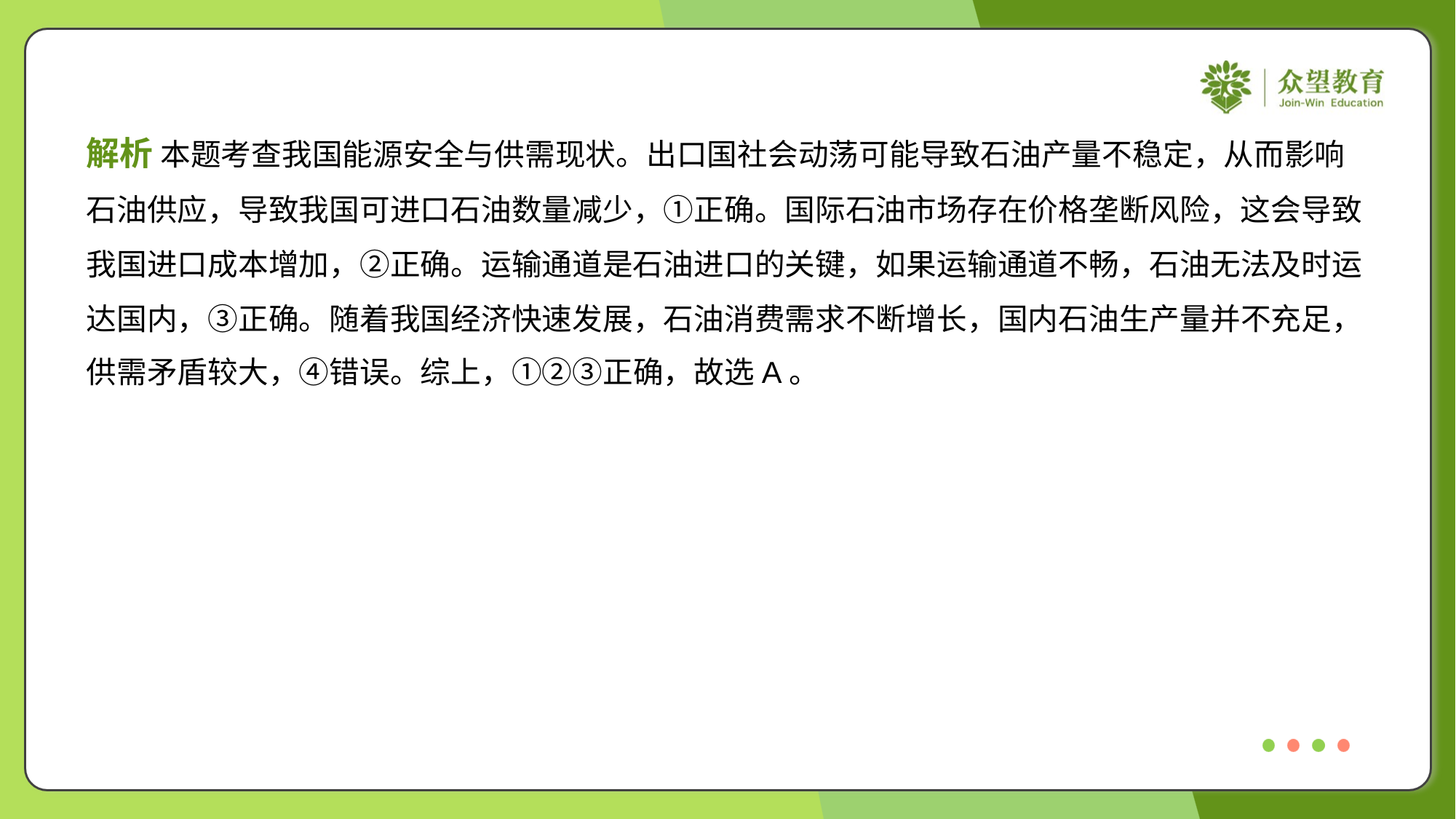

解析 本题考查我国能源安全与供需现状。出口国社会动荡可能导致石油产量不稳定，从而影响
石油供应，导致我国可进口石油数量减少，①正确。国际石油市场存在价格垄断风险，这会导致
我国进口成本增加，②正确。运输通道是石油进口的关键，如果运输通道不畅，石油无法及时运
达国内，③正确。随着我国经济快速发展，石油消费需求不断增长，国内石油生产量并不充足，
供需矛盾较大，④错误。综上，①②③正确，故选A。